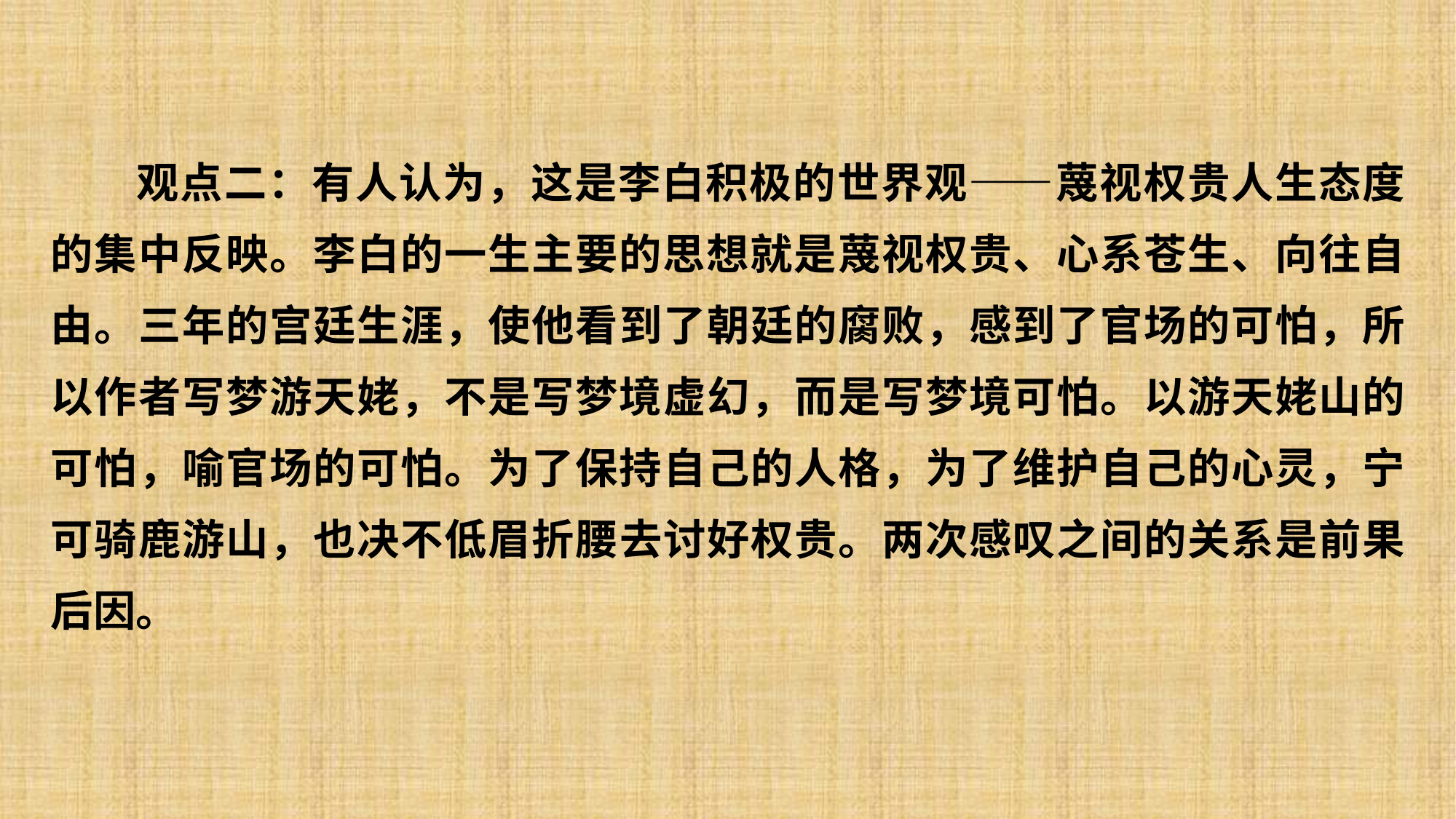

观点二：有人认为，这是李白积极的世界观——蔑视权贵人生态度的集中反映。李白的一生主要的思想就是蔑视权贵、心系苍生、向往自由。三年的宫廷生涯，使他看到了朝廷的腐败，感到了官场的可怕，所以作者写梦游天姥，不是写梦境虚幻，而是写梦境可怕。以游天姥山的可怕，喻官场的可怕。为了保持自己的人格，为了维护自己的心灵，宁可骑鹿游山，也决不低眉折腰去讨好权贵。两次感叹之间的关系是前果后因。